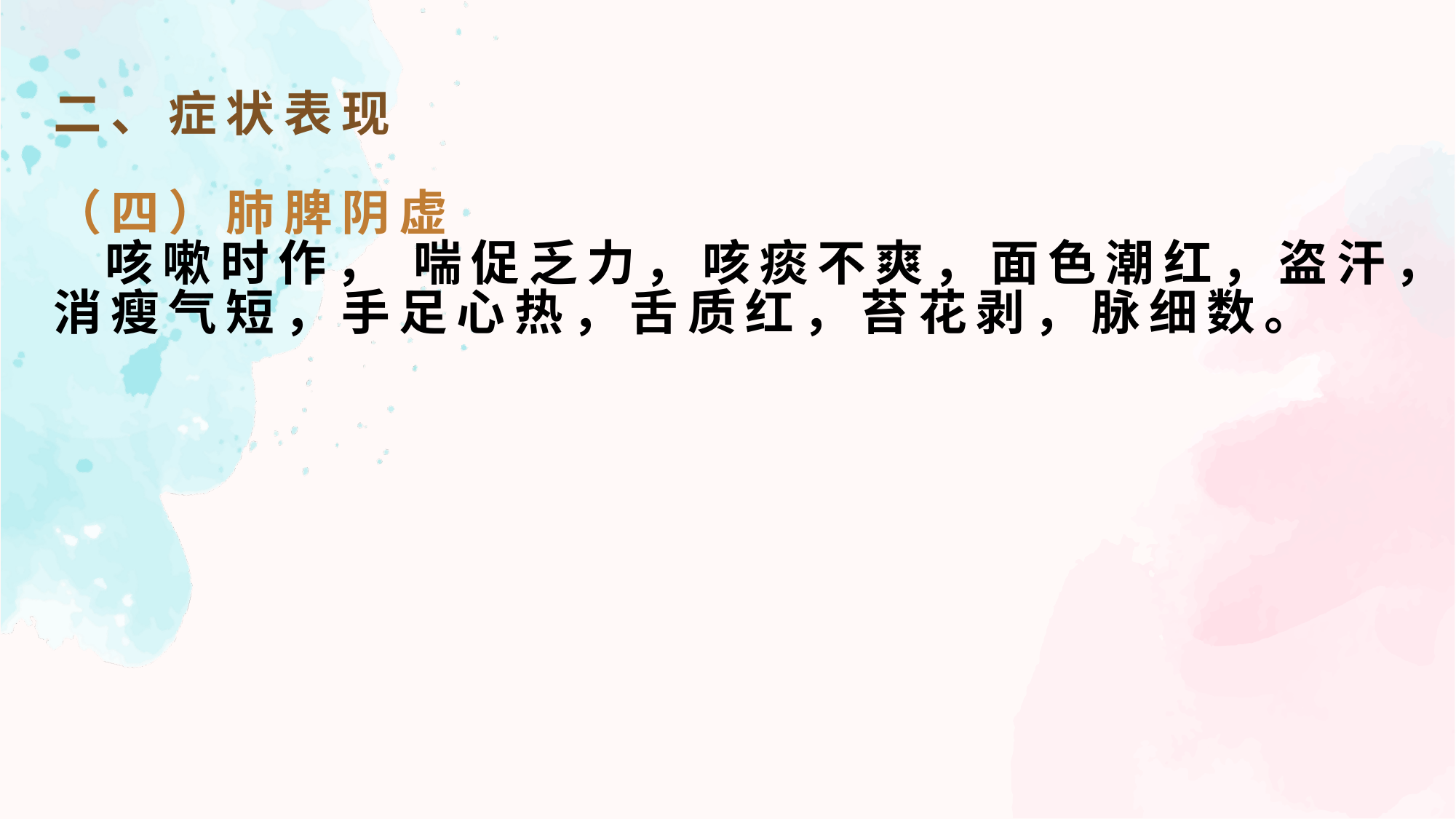

二、症状表现

（四）肺脾阴虚
  咳嗽时作， 喘促乏力，咳痰不爽，面色潮红，盗汗，消瘦气短，手足心热，舌质红，苔花剥，脉细数。